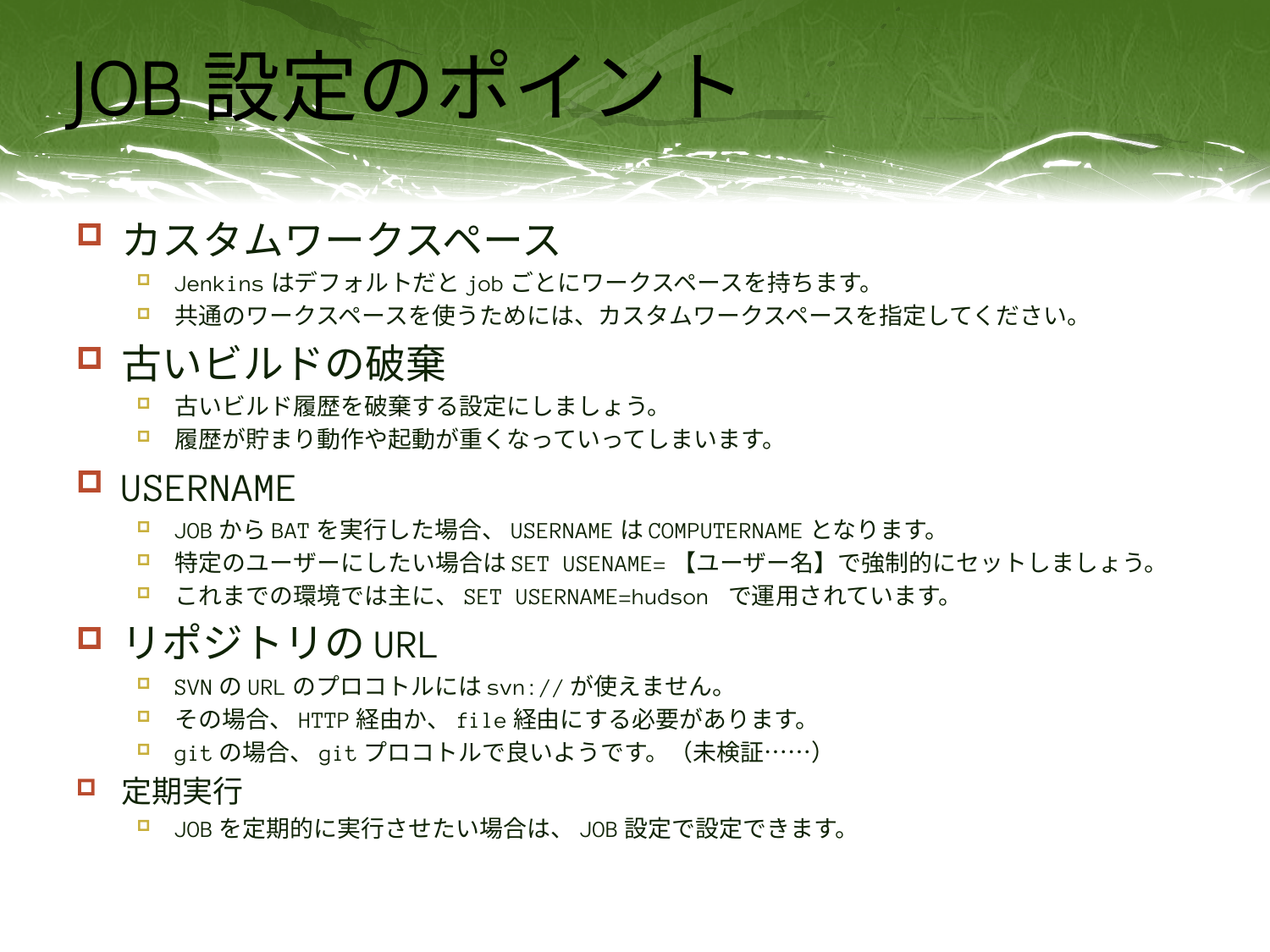

# JOB設定のポイント
カスタムワークスペース
Jenkinsはデフォルトだとjobごとにワークスペースを持ちます。
共通のワークスペースを使うためには、カスタムワークスペースを指定してください。
古いビルドの破棄
古いビルド履歴を破棄する設定にしましょう。
履歴が貯まり動作や起動が重くなっていってしまいます。
USERNAME
JOBからBATを実行した場合、USERNAMEはCOMPUTERNAMEとなります。
特定のユーザーにしたい場合はSET USENAME=【ユーザー名】で強制的にセットしましょう。
これまでの環境では主に、SET USERNAME=hudson で運用されています。
リポジトリのURL
SVNのURLのプロコトルにはsvn://が使えません。
その場合、HTTP経由か、file経由にする必要があります。
gitの場合、gitプロコトルで良いようです。（未検証……）
定期実行
JOBを定期的に実行させたい場合は、JOB設定で設定できます。